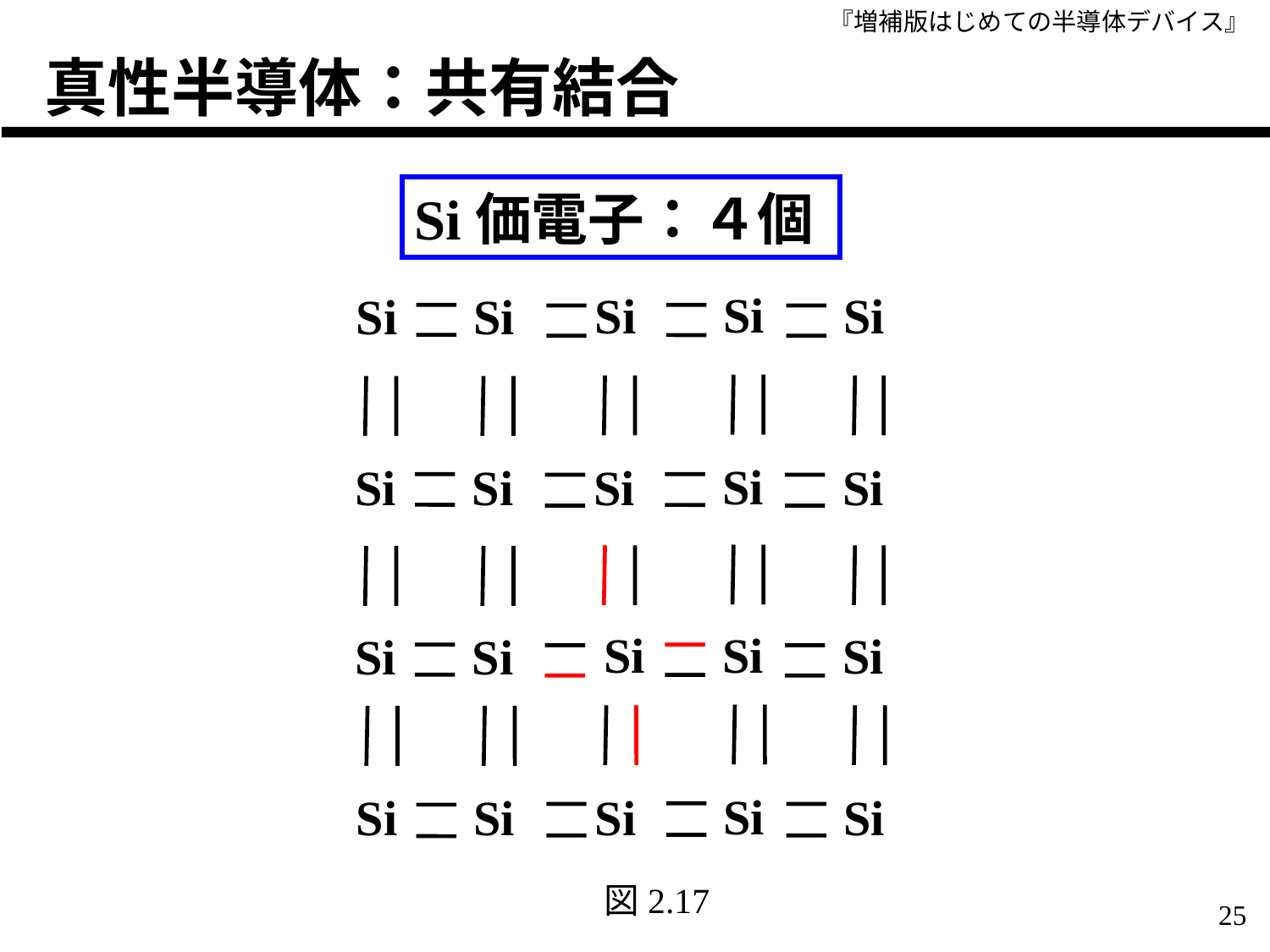

# 真性半導体：共有結合
Si価電子：４個
Si

Si
Si
Si
Si

Si
Si
Si
Si
Si

Si
Si

Si
Si
Si

Si
Si
Si
Si
Si

図2.17
25